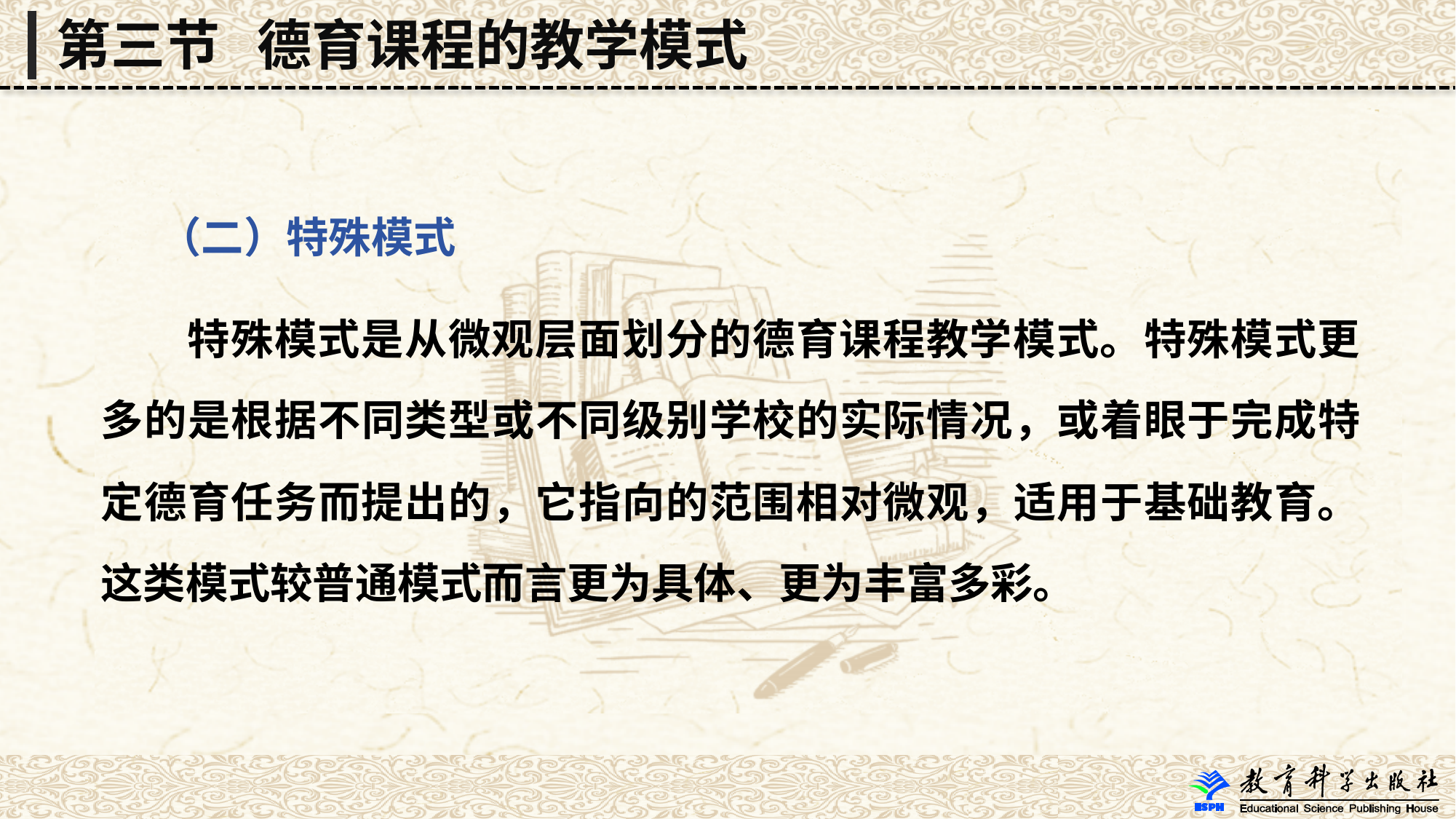

第三节   德育课程的教学模式
     （二）特殊模式

       特殊模式是从微观层面划分的德育课程教学模式。特殊模式更多的是根据不同类型或不同级别学校的实际情况，或着眼于完成特定德育任务而提出的，它指向的范围相对微观，适用于基础教育。这类模式较普通模式而言更为具体、更为丰富多彩。